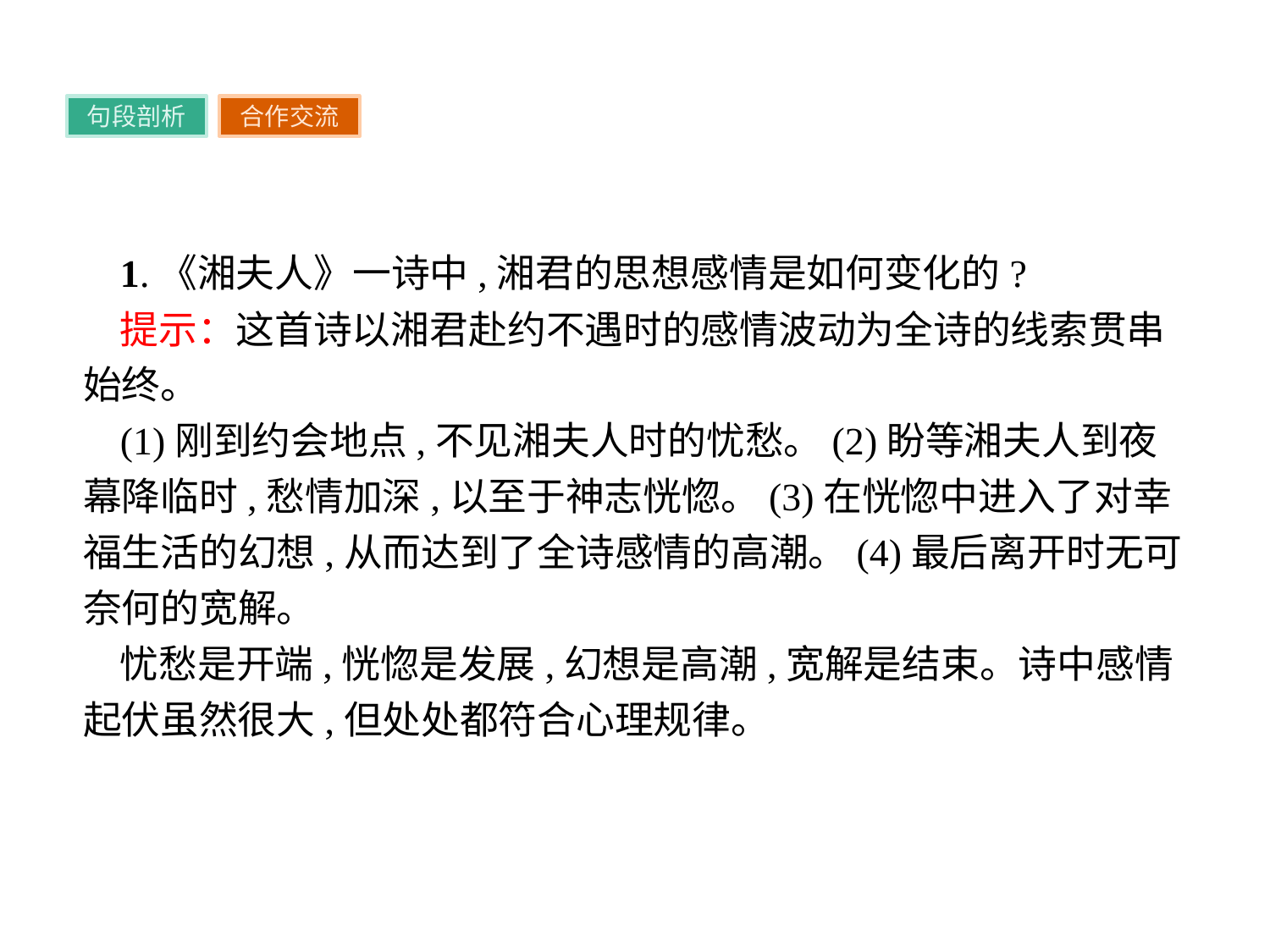

句段剖析
合作交流
1.《湘夫人》一诗中,湘君的思想感情是如何变化的?
提示：这首诗以湘君赴约不遇时的感情波动为全诗的线索贯串始终。
(1)刚到约会地点,不见湘夫人时的忧愁。(2)盼等湘夫人到夜幕降临时,愁情加深,以至于神志恍惚。(3)在恍惚中进入了对幸福生活的幻想,从而达到了全诗感情的高潮。(4)最后离开时无可奈何的宽解。
忧愁是开端,恍惚是发展,幻想是高潮,宽解是结束。诗中感情起伏虽然很大,但处处都符合心理规律。